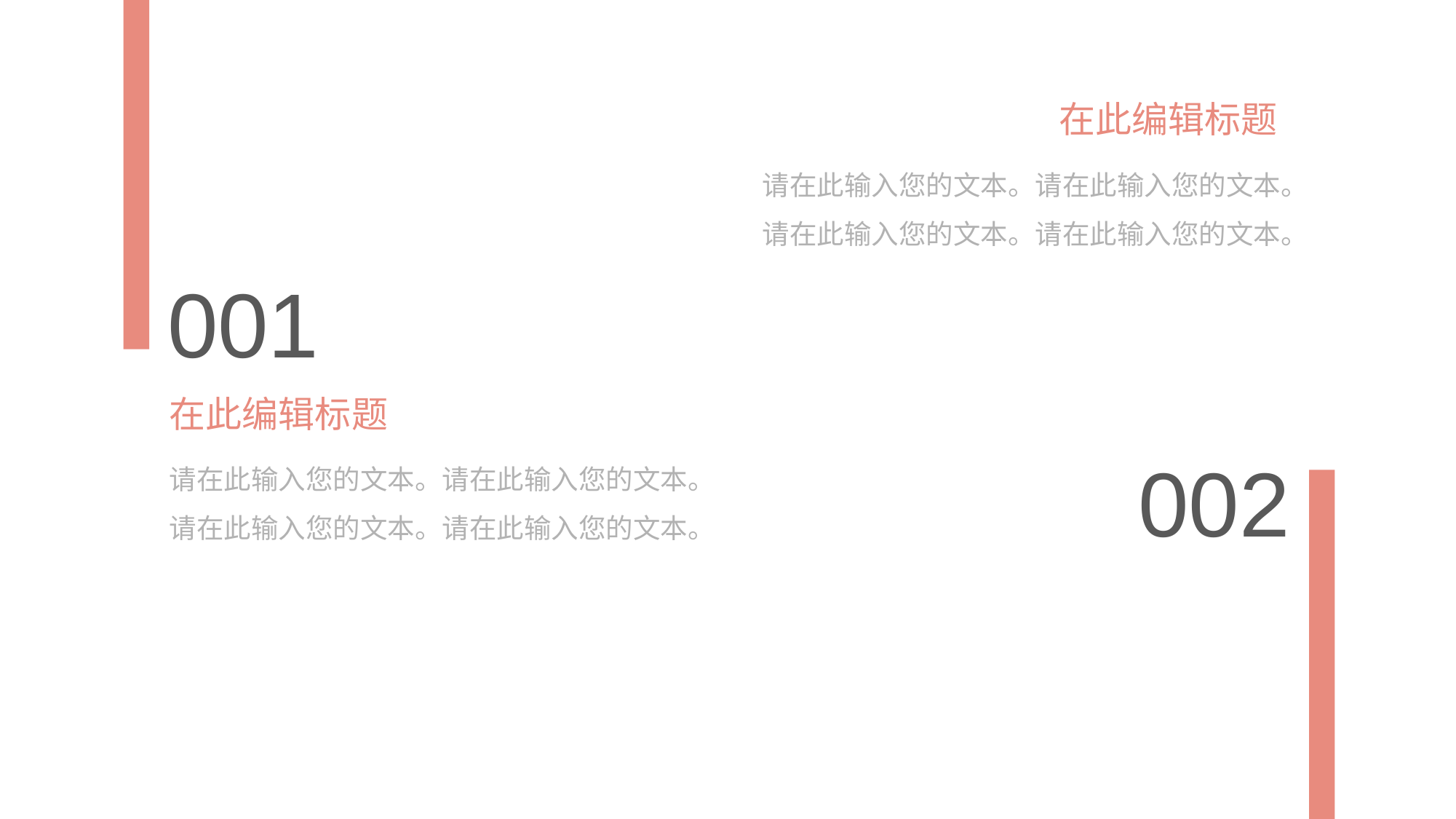

在此编辑标题
请在此输入您的文本。请在此输入您的文本。请在此输入您的文本。请在此输入您的文本。
001
在此编辑标题
请在此输入您的文本。请在此输入您的文本。请在此输入您的文本。请在此输入您的文本。
002